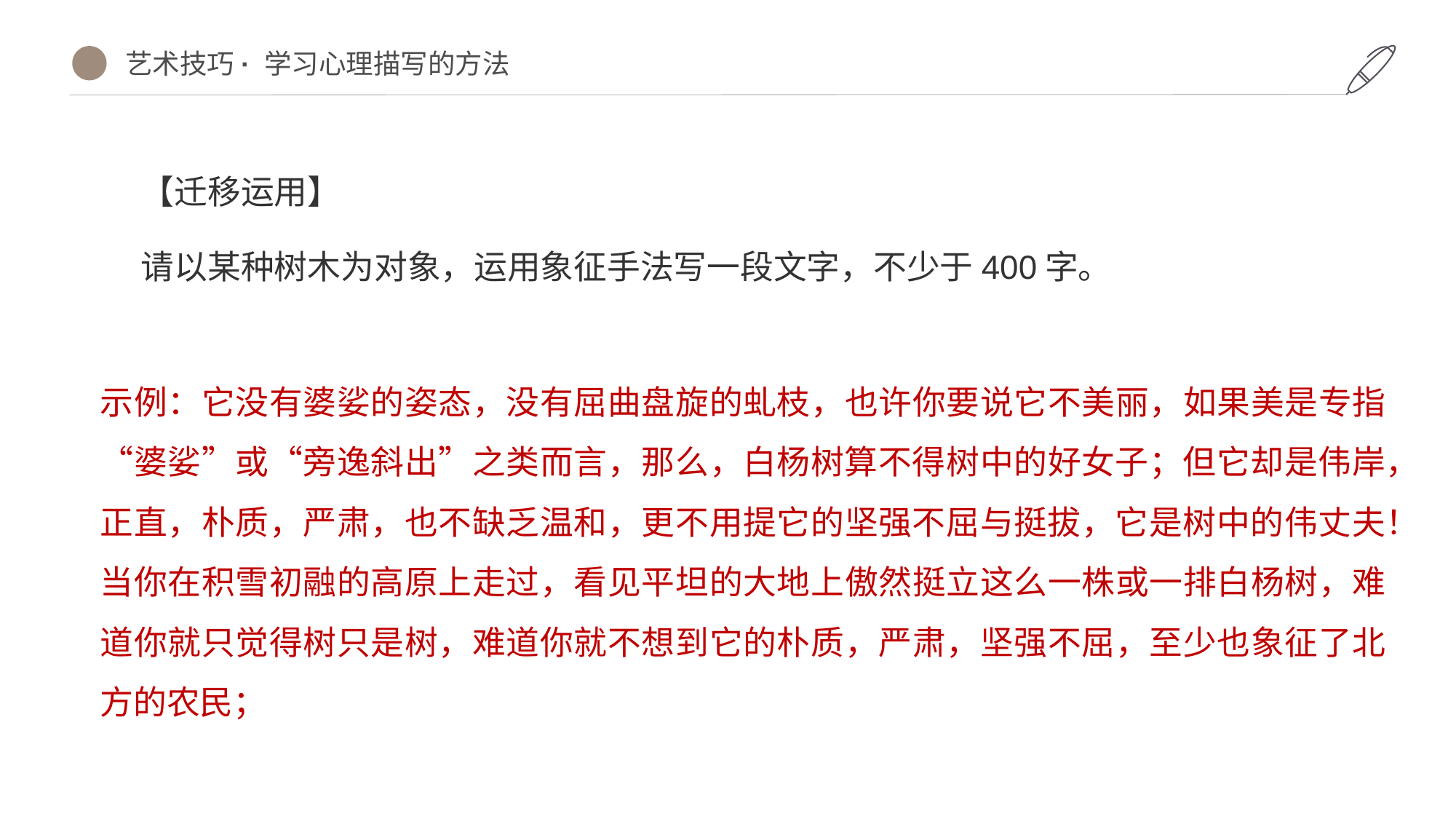

艺术技巧· 学习心理描写的方法

【迁移运用】
请以某种树木为对象，运用象征手法写一段文字，不少于400字。

示例：它没有婆娑的姿态，没有屈曲盘旋的虬枝，也许你要说它不美丽，如果美是专指“婆娑”或“旁逸斜出”之类而言，那么，白杨树算不得树中的好女子；但它却是伟岸，正直，朴质，严肃，也不缺乏温和，更不用提它的坚强不屈与挺拔，它是树中的伟丈夫！当你在积雪初融的高原上走过，看见平坦的大地上傲然挺立这么一株或一排白杨树，难道你就只觉得树只是树，难道你就不想到它的朴质，严肃，坚强不屈，至少也象征了北方的农民；